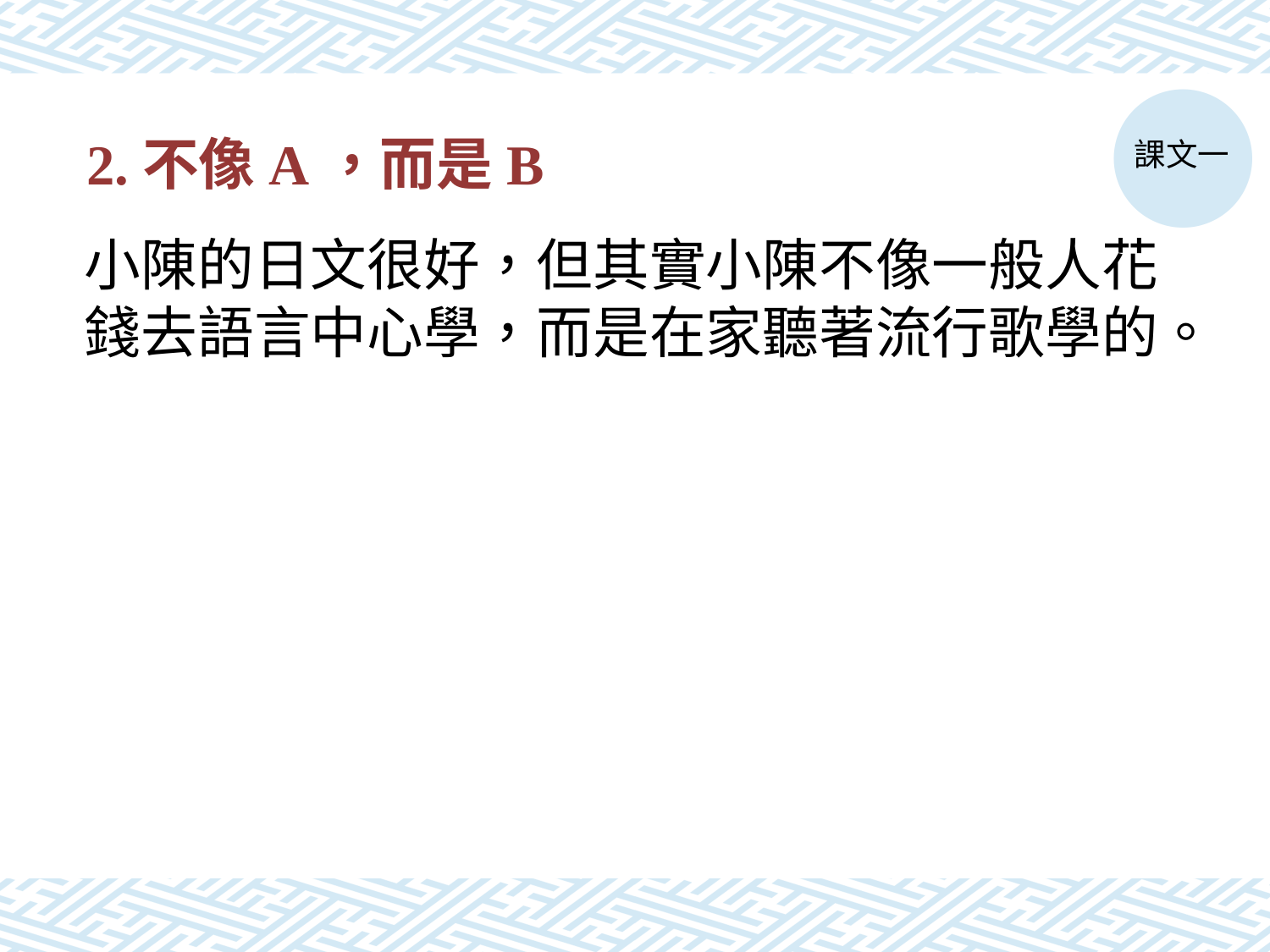

課文一
# 2.不像A，而是B
小陳的日文很好，但其實小陳不像一般人花錢去語言中心學，而是在家聽著流行歌學的。